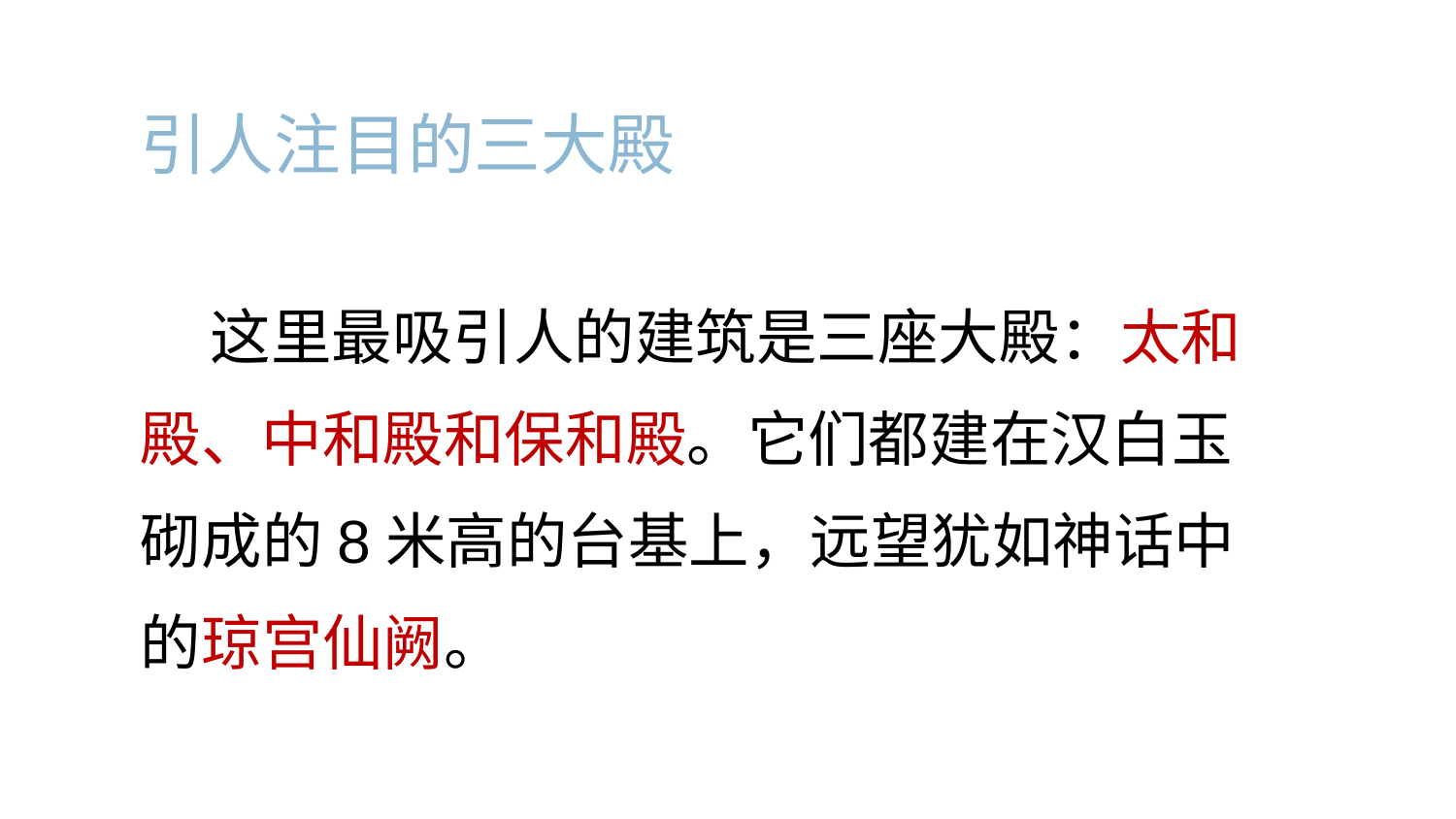

引人注目的三大殿

    这里最吸引人的建筑是三座大殿：太和殿、中和殿和保和殿。它们都建在汉白玉砌成的8米高的台基上，远望犹如神话中的琼宫仙阙。